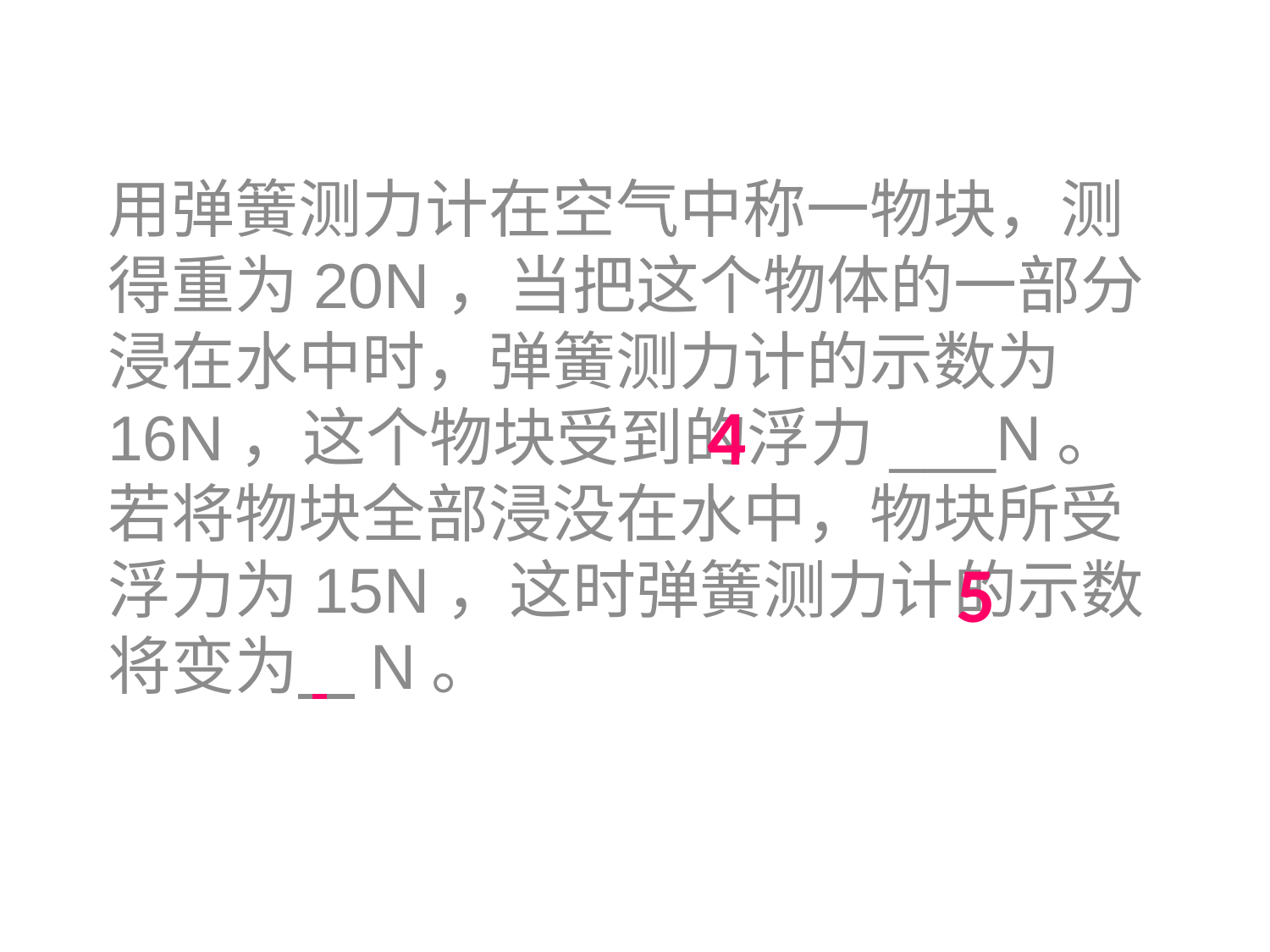

用弹簧测力计在空气中称一物块，测得重为20N，当把这个物体的一部分浸在水中时，弹簧测力计的示数为16N，这个物块受到的浮力___N。若将物块全部浸没在水中，物块所受浮力为15N，这时弹簧测力计的示数将变为    N。

4
5